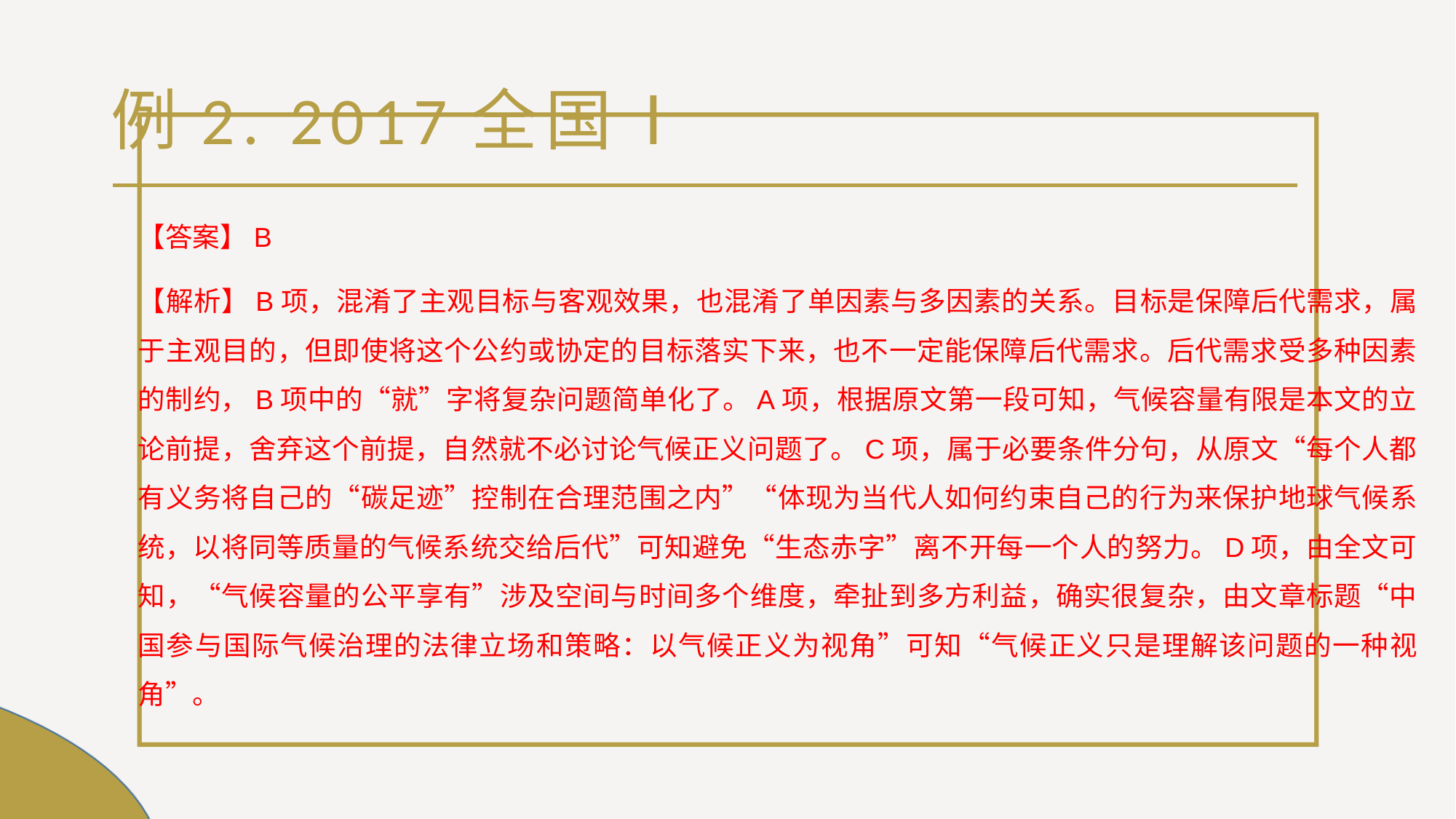

# 例2. 2017全国Ⅰ
【答案】B
【解析】B项，混淆了主观目标与客观效果，也混淆了单因素与多因素的关系。目标是保障后代需求，属于主观目的，但即使将这个公约或协定的目标落实下来，也不一定能保障后代需求。后代需求受多种因素的制约，B项中的“就”字将复杂问题简单化了。A项，根据原文第一段可知，气候容量有限是本文的立论前提，舍弃这个前提，自然就不必讨论气候正义问题了。C项，属于必要条件分句，从原文“每个人都有义务将自己的“碳足迹”控制在合理范围之内”“体现为当代人如何约束自己的行为来保护地球气候系统，以将同等质量的气候系统交给后代”可知避免“生态赤字”离不开每一个人的努力。D项，由全文可知，“气候容量的公平享有”涉及空间与时间多个维度，牵扯到多方利益，确实很复杂，由文章标题“中国参与国际气候治理的法律立场和策略：以气候正义为视角”可知“气候正义只是理解该问题的一种视角”。